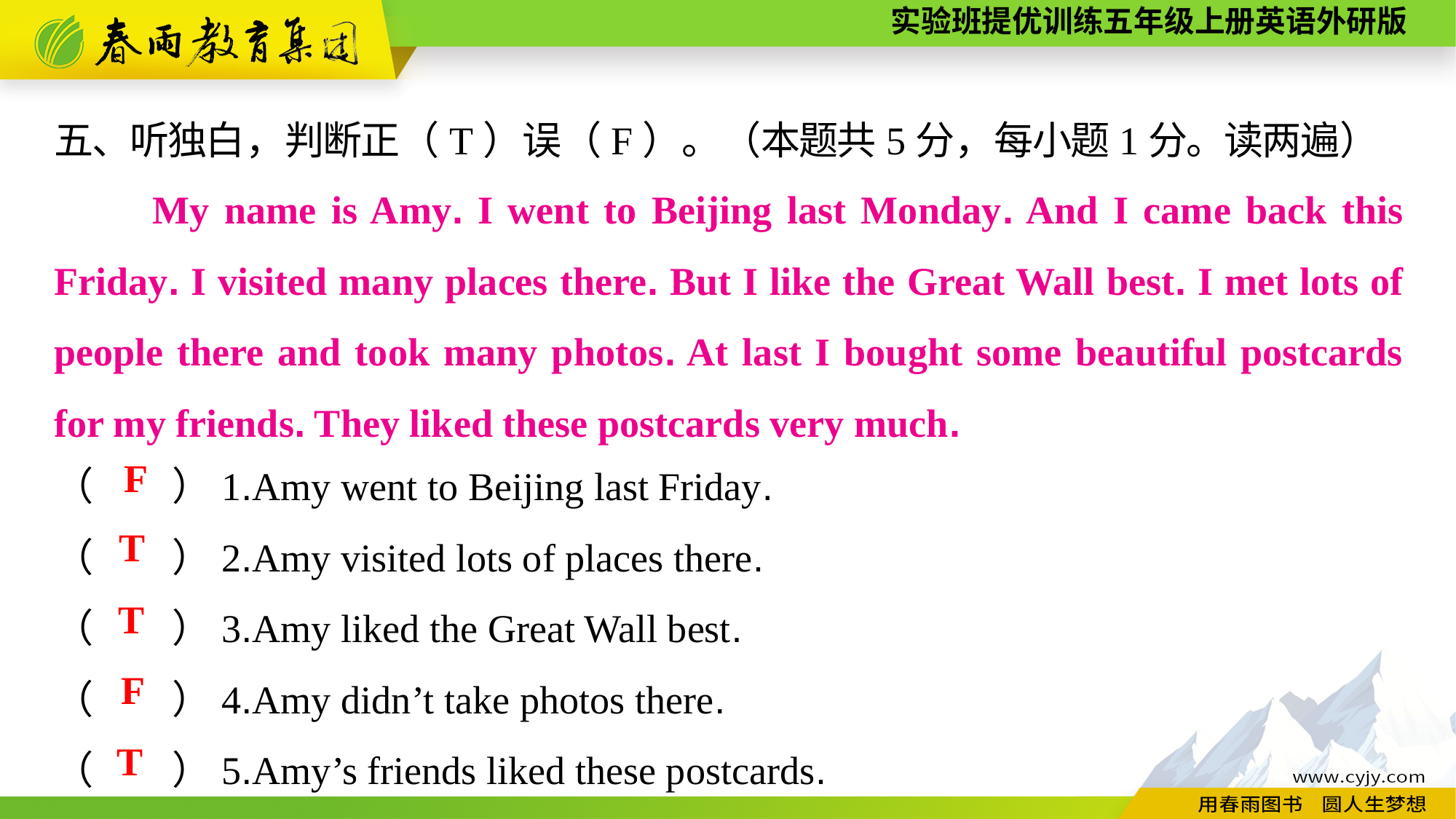

五、听独白，判断正（T）误（F）。（本题共5分，每小题1分。读两遍）
　　My name is Amy. I went to Beijing last Monday. And I came back this Friday. I visited many places there. But I like the Great Wall best. I met lots of people there and took many photos. At last I bought some beautiful postcards for my friends. They liked these postcards very much.
（　　）1.Amy went to Beijing last Friday.
（　　）2.Amy visited lots of places there.
（　　）3.Amy liked the Great Wall best.
（　　）4.Amy didn’t take photos there.
（　　）5.Amy’s friends liked these postcards.
F
T
T
F
T